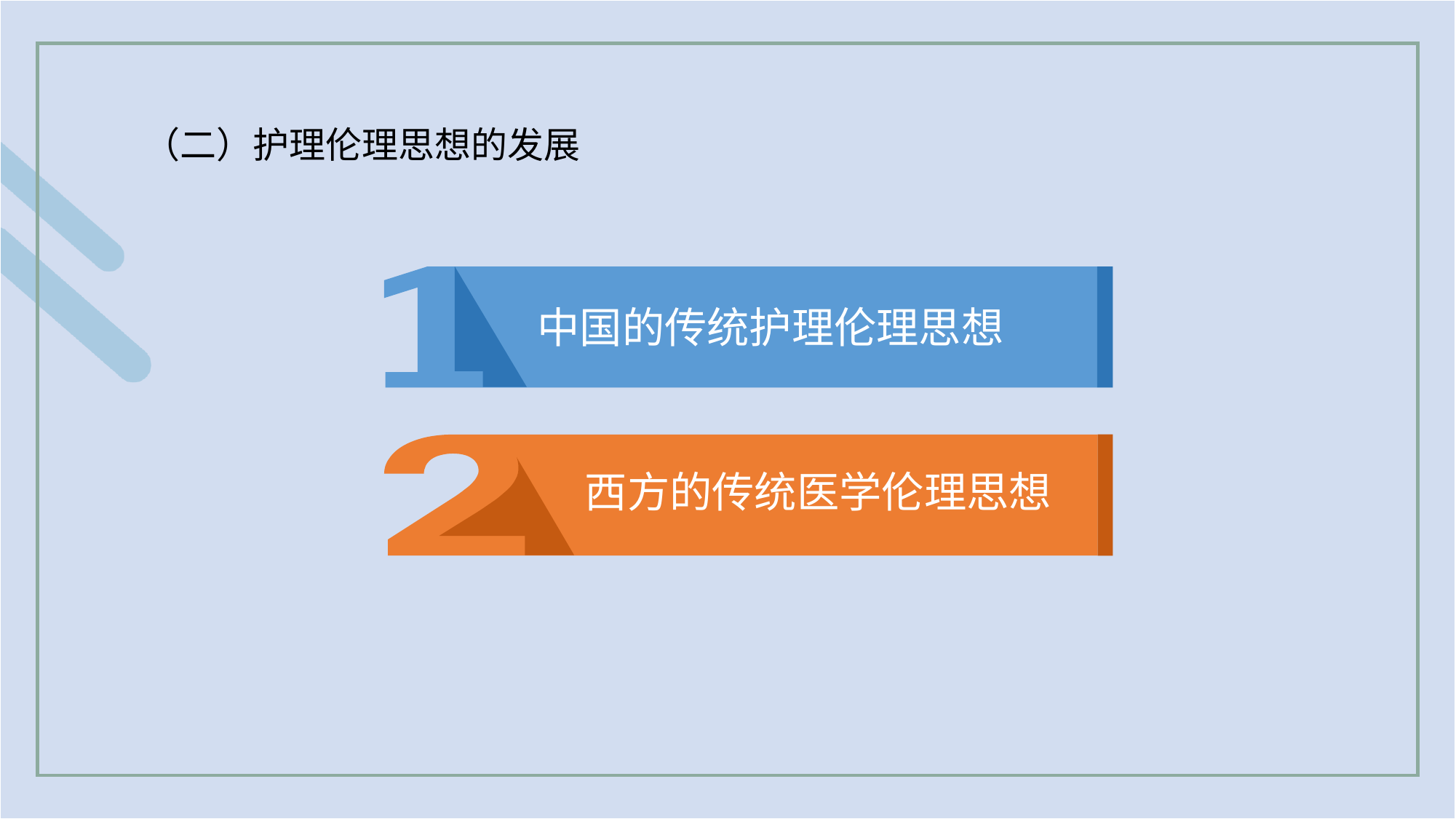

（二）护理伦理思想的发展

中国的传统护理伦理思想

西方的传统医学伦理思想